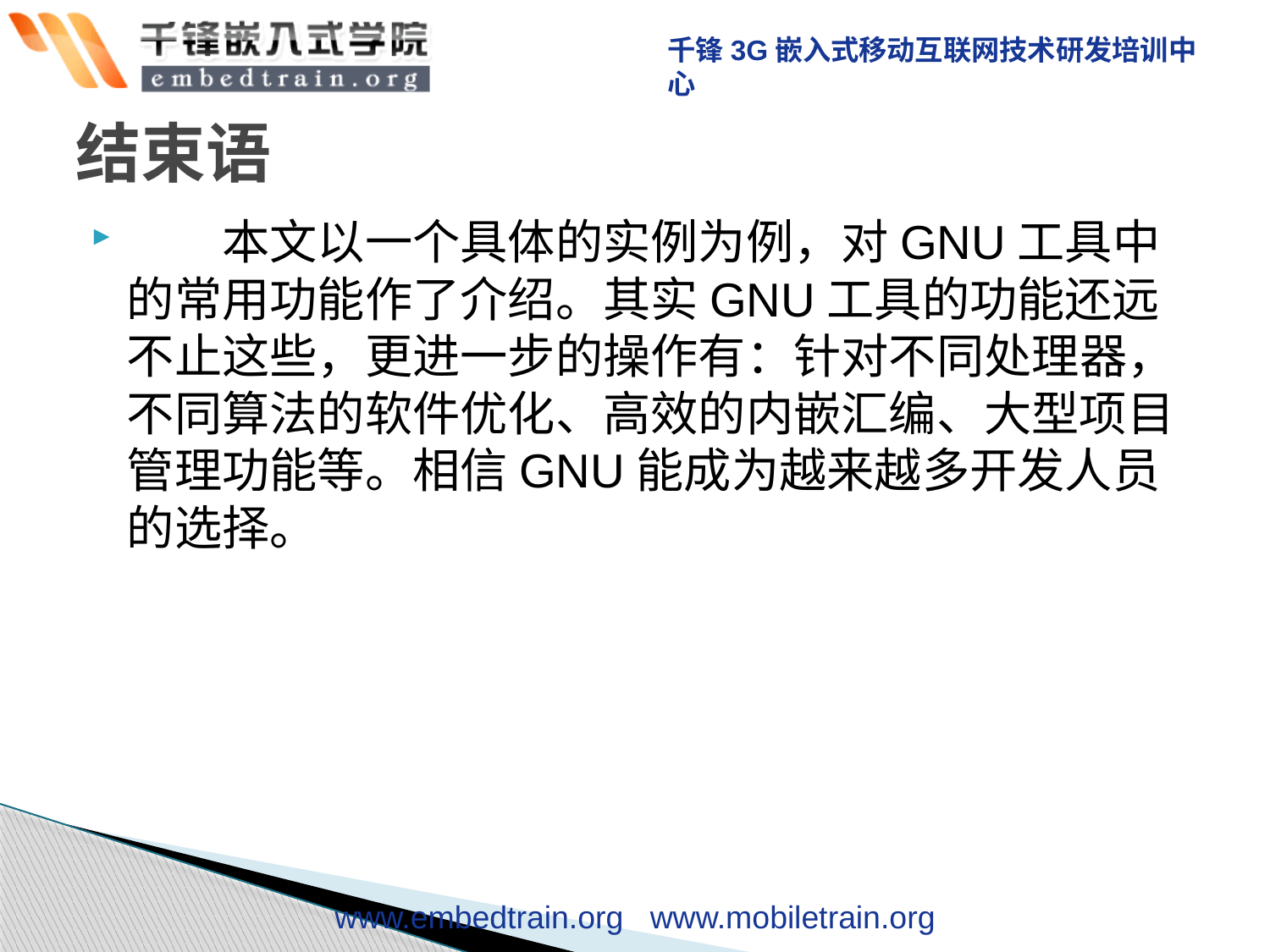

# 结束语
　　本文以一个具体的实例为例，对GNU工具中的常用功能作了介绍。其实GNU工具的功能还远不止这些，更进一步的操作有：针对不同处理器，不同算法的软件优化、高效的内嵌汇编、大型项目管理功能等。相信GNU能成为越来越多开发人员的选择。